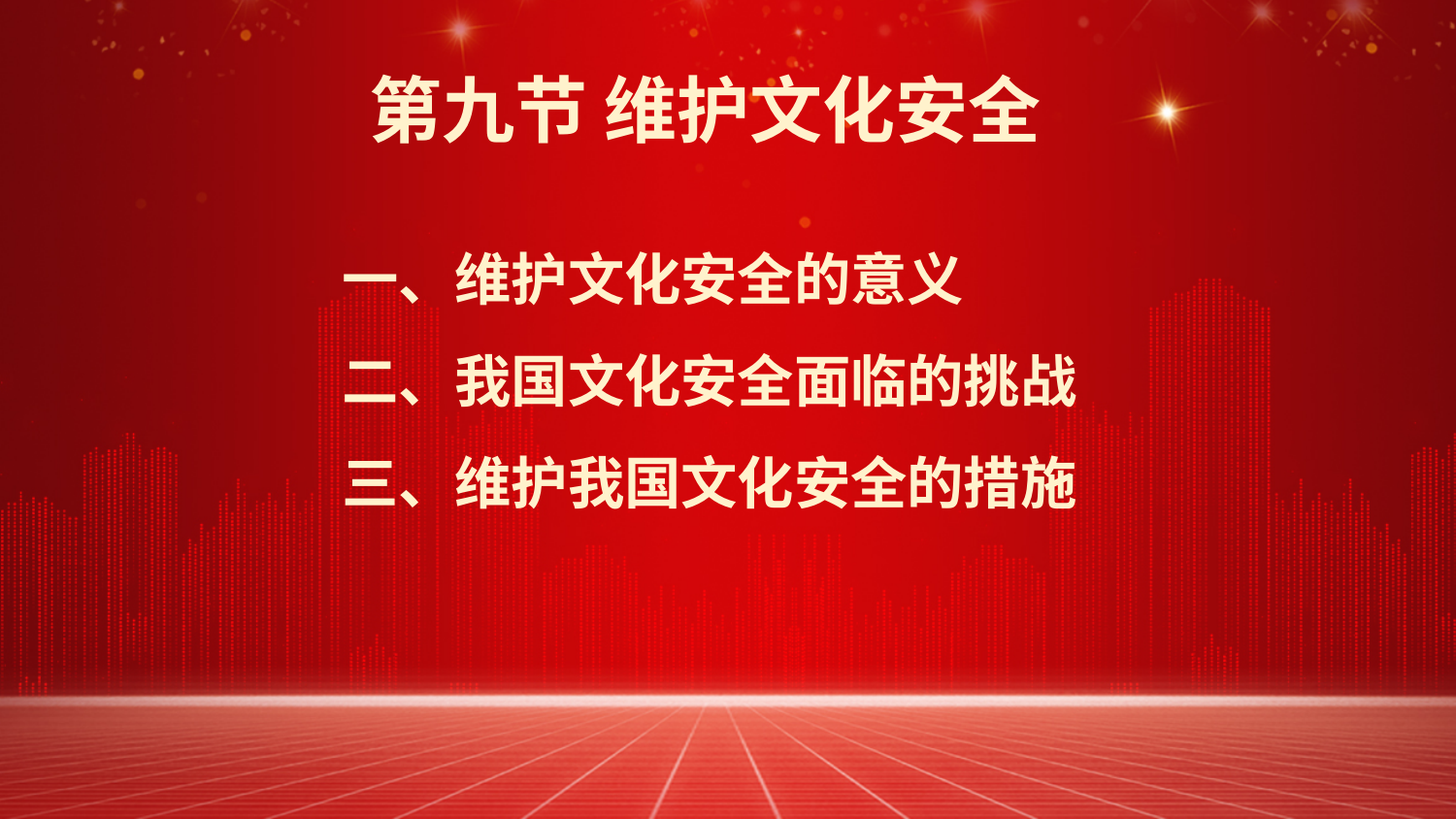

第九节 维护文化安全
一、维护文化安全的意义
二、我国文化安全面临的挑战三、维护我国文化安全的措施